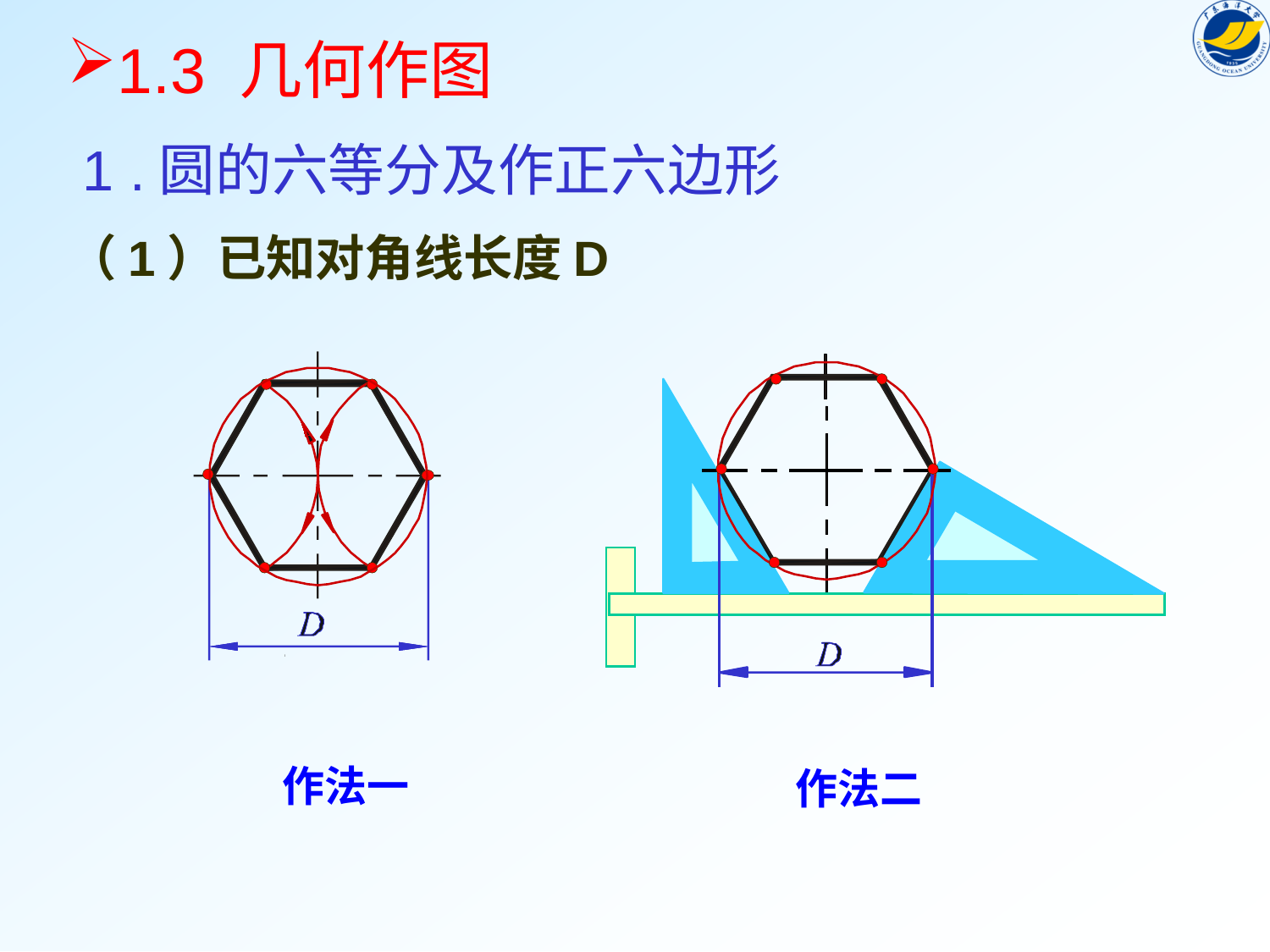

1.3 几何作图
 1 .圆的六等分及作正六边形
（1）已知对角线长度D

作法一
作法二